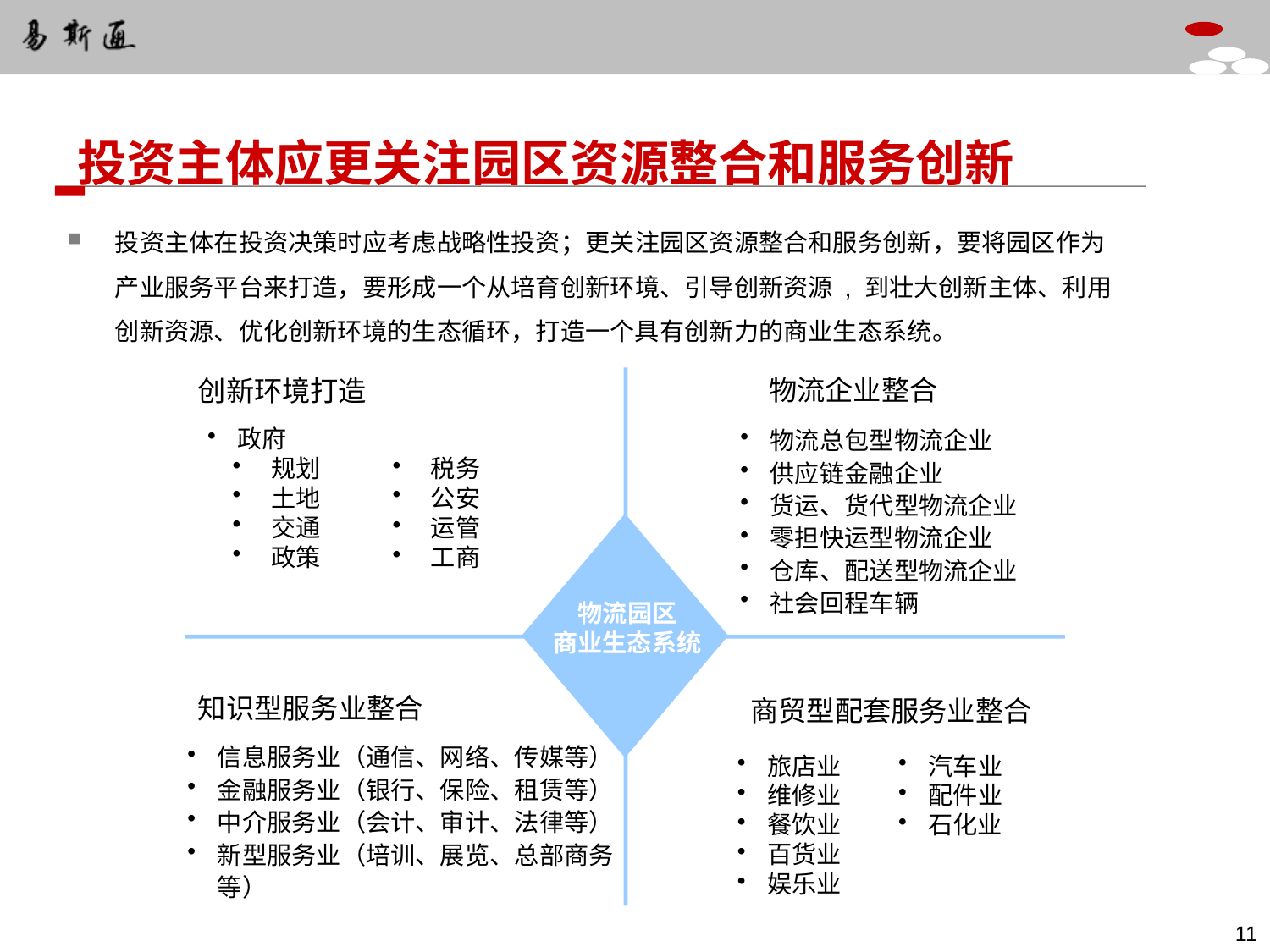

投资主体应更关注园区资源整合和服务创新

投资主体在投资决策时应考虑战略性投资；更关注园区资源整合和服务创新，要将园区作为产业服务平台来打造，要形成一个从培育创新环境、引导创新资源 , 到壮大创新主体、利用创新资源、优化创新环境的生态循环，打造一个具有创新力的商业生态系统。
物流企业整合

创新环境打造
物流总包型物流企业
供应链金融企业
货运、货代型物流企业
零担快运型物流企业
仓库、配送型物流企业
社会回程车辆
政府
规划
土地
交通
政策

税务
公安
运管
工商
物流园区
商业生态系统
知识型服务业整合
商贸型配套服务业整合
旅店业
维修业
餐饮业
百货业
娱乐业
汽车业
配件业
石化业
信息服务业（通信、网络、传媒等）
金融服务业（银行、保险、租赁等）
中介服务业（会计、审计、法律等）
新型服务业（培训、展览、总部商务等）
11